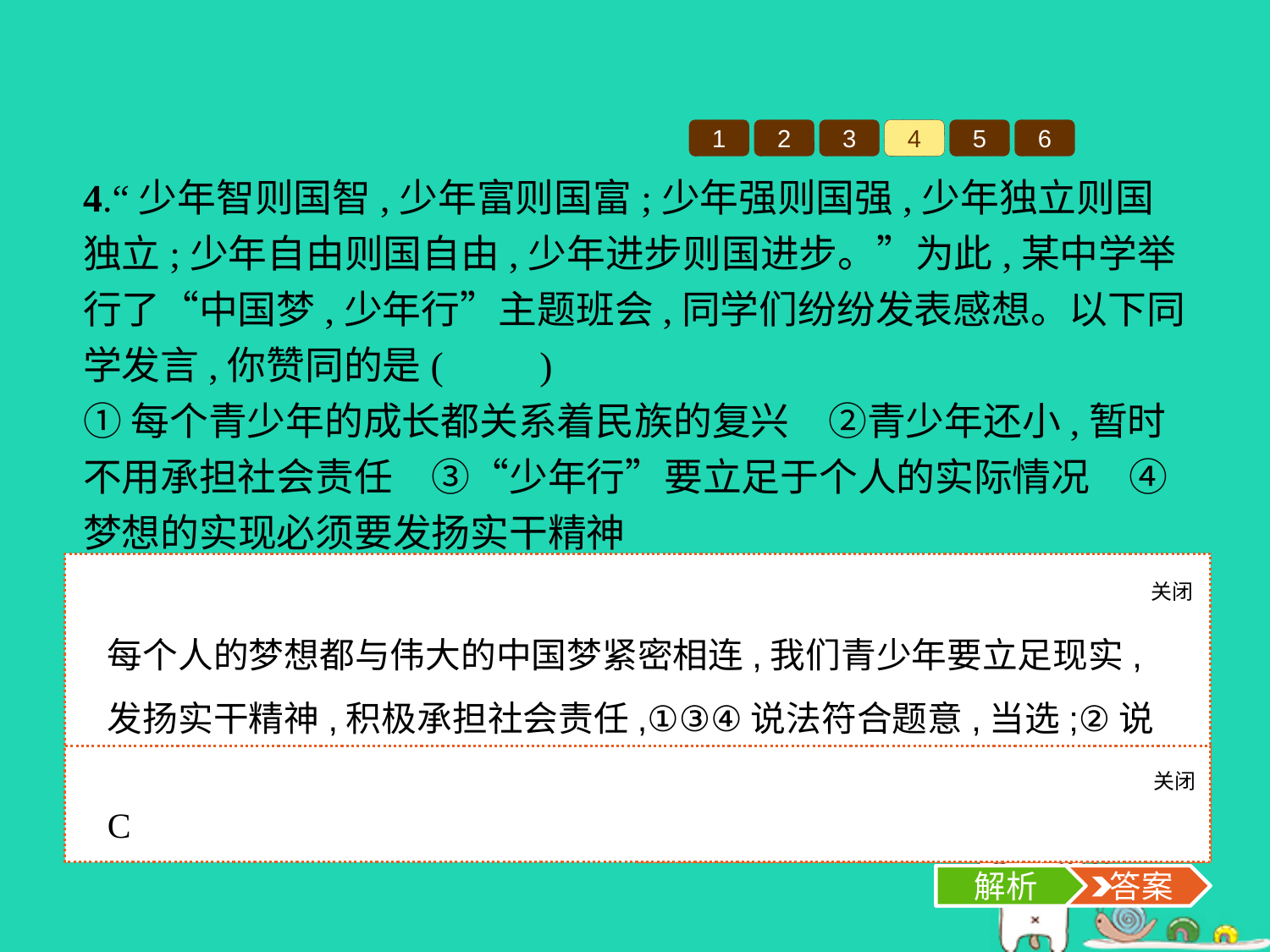

1
2
3
4
5
6
4.“少年智则国智,少年富则国富;少年强则国强,少年独立则国独立;少年自由则国自由,少年进步则国进步。”为此,某中学举行了“中国梦,少年行”主题班会,同学们纷纷发表感想。以下同学发言,你赞同的是(　　)
①每个青少年的成长都关系着民族的复兴　②青少年还小,暂时不用承担社会责任　③“少年行”要立足于个人的实际情况　④梦想的实现必须要发扬实干精神
A.②③④	B.①③
C.①③④	D.②④

关闭
解析

每个人的梦想都与伟大的中国梦紧密相连,我们青少年要立足现实,发扬实干精神,积极承担社会责任,①③④说法符合题意,当选;②说法错误,应排除。故选C项。

关闭
解析
  答案

C
解析
  答案